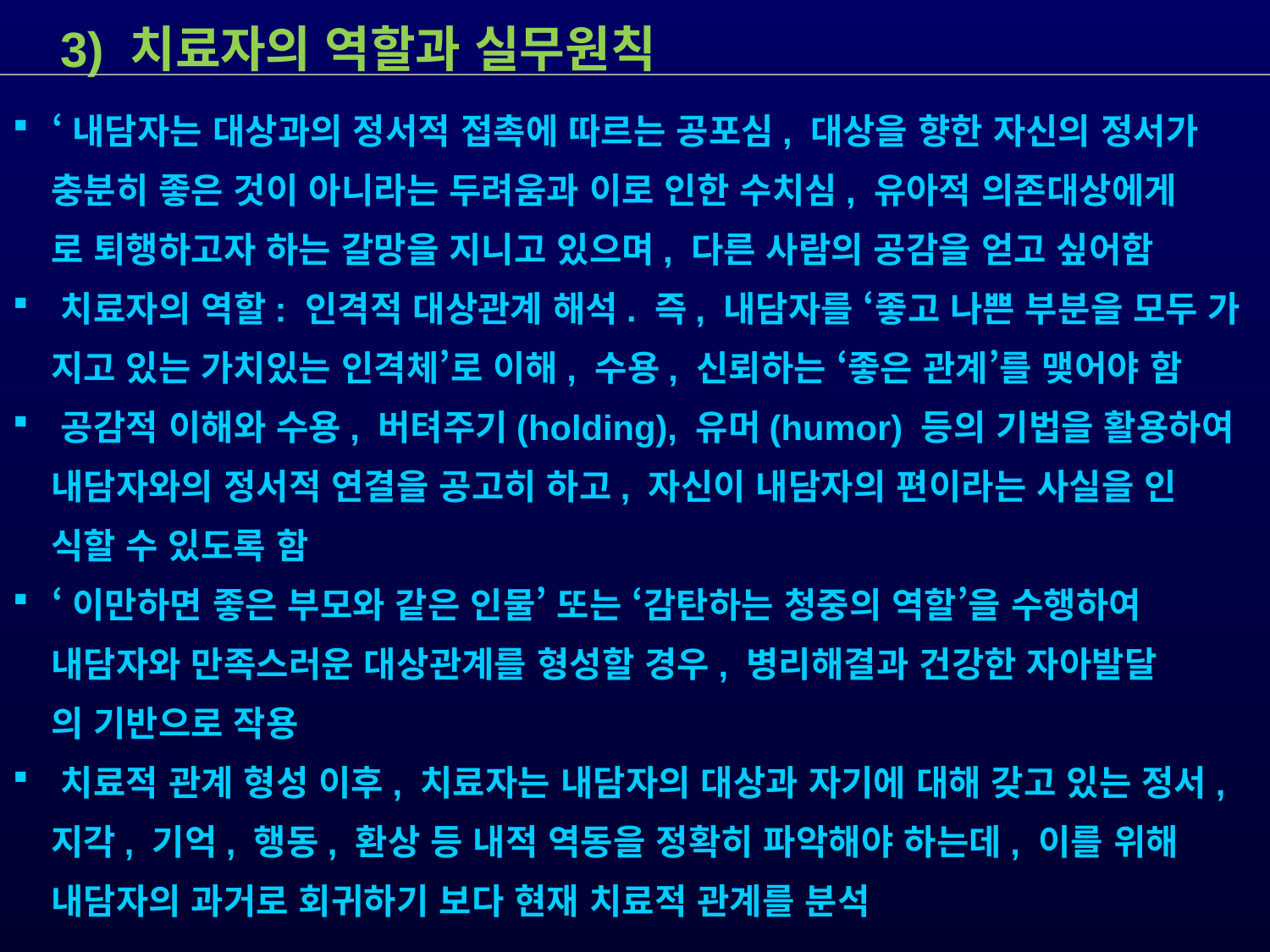

3) 치료자의 역할과 실무원칙

 ‘내담자는 대상과의 정서적 접촉에 따르는 공포심, 대상을 향한 자신의 정서가
   충분히 좋은 것이 아니라는 두려움과 이로 인한 수치심, 유아적 의존대상에게
   로 퇴행하고자 하는 갈망을 지니고 있으며, 다른 사람의 공감을 얻고 싶어함
 치료자의 역할: 인격적 대상관계 해석. 즉, 내담자를 ‘좋고 나쁜 부분을 모두 가
   지고 있는 가치있는 인격체’로 이해, 수용, 신뢰하는 ‘좋은 관계’를 맺어야 함
 공감적 이해와 수용, 버텨주기(holding), 유머(humor) 등의 기법을 활용하여
   내담자와의 정서적 연결을 공고히 하고, 자신이 내담자의 편이라는 사실을 인
   식할 수 있도록 함
 ‘이만하면 좋은 부모와 같은 인물’ 또는 ‘감탄하는 청중의 역할’을 수행하여
   내담자와 만족스러운 대상관계를 형성할 경우, 병리해결과 건강한 자아발달
   의 기반으로 작용
 치료적 관계 형성 이후, 치료자는 내담자의 대상과 자기에 대해 갖고 있는 정서,
   지각, 기억, 행동, 환상 등 내적 역동을 정확히 파악해야 하는데, 이를 위해
   내담자의 과거로 회귀하기 보다 현재 치료적 관계를 분석